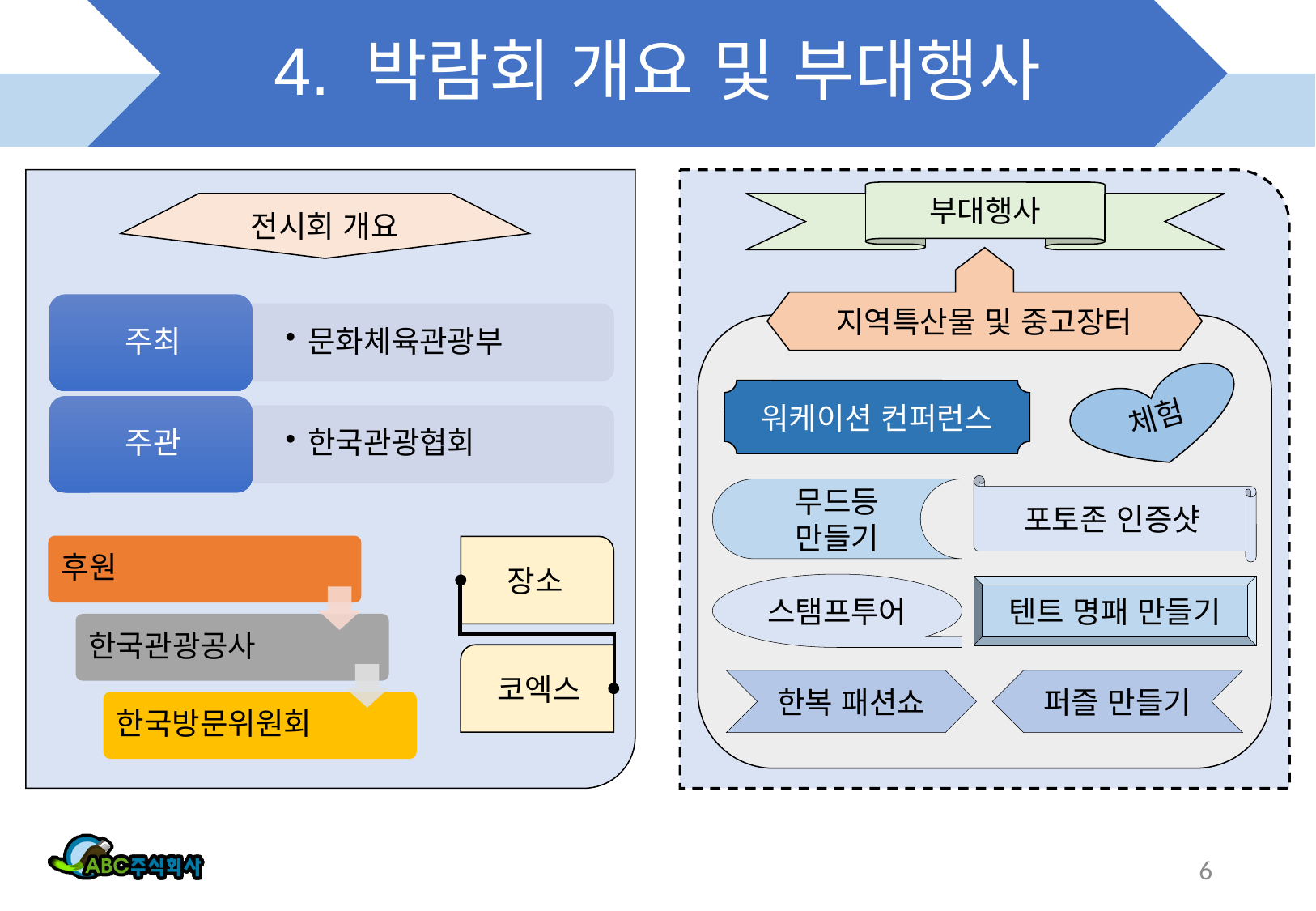

# 4. 박람회 개요 및 부대행사

부대행사

전시회 개요
지역특산물 및 중고장터
문화체육관광부
주최
한국관광협회
주관

체험
워케이션 컨퍼런스
포토존 인증샷
무드등
만들기
후원
한국관광공사
한국방문위원회

장소
스탬프투어
텐트 명패 만들기
코엑스
한복 패션쇼
퍼즐 만들기
6